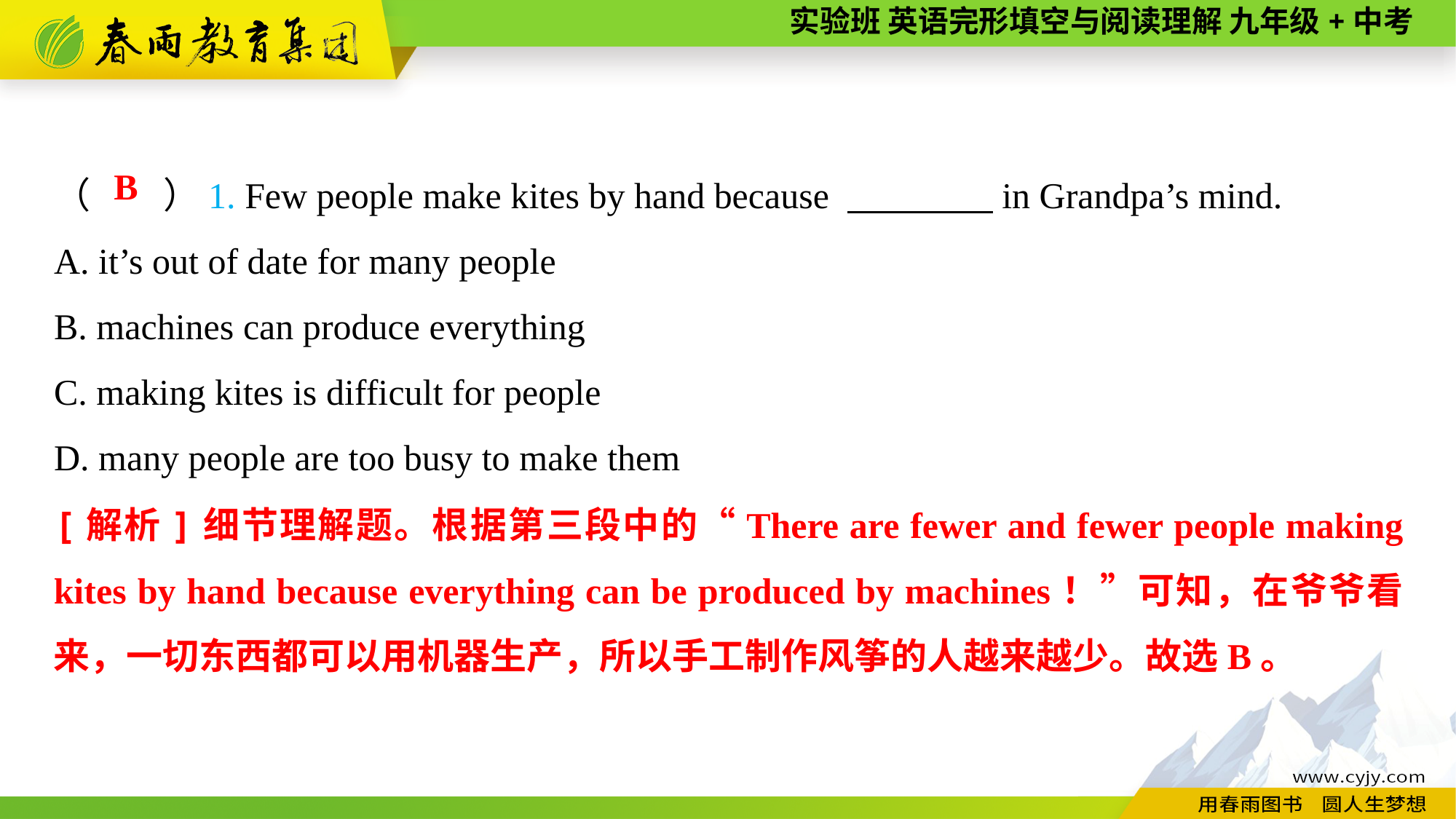

（　　）1. Few people make kites by hand because 　　　　in Grandpa’s mind.
A. it’s out of date for many people
B. machines can produce everything
C. making kites is difficult for people
D. many people are too busy to make them
B
[解析]细节理解题。根据第三段中的“There are fewer and fewer people making kites by hand because everything can be produced by machines！”可知，在爷爷看来，一切东西都可以用机器生产，所以手工制作风筝的人越来越少。故选B。